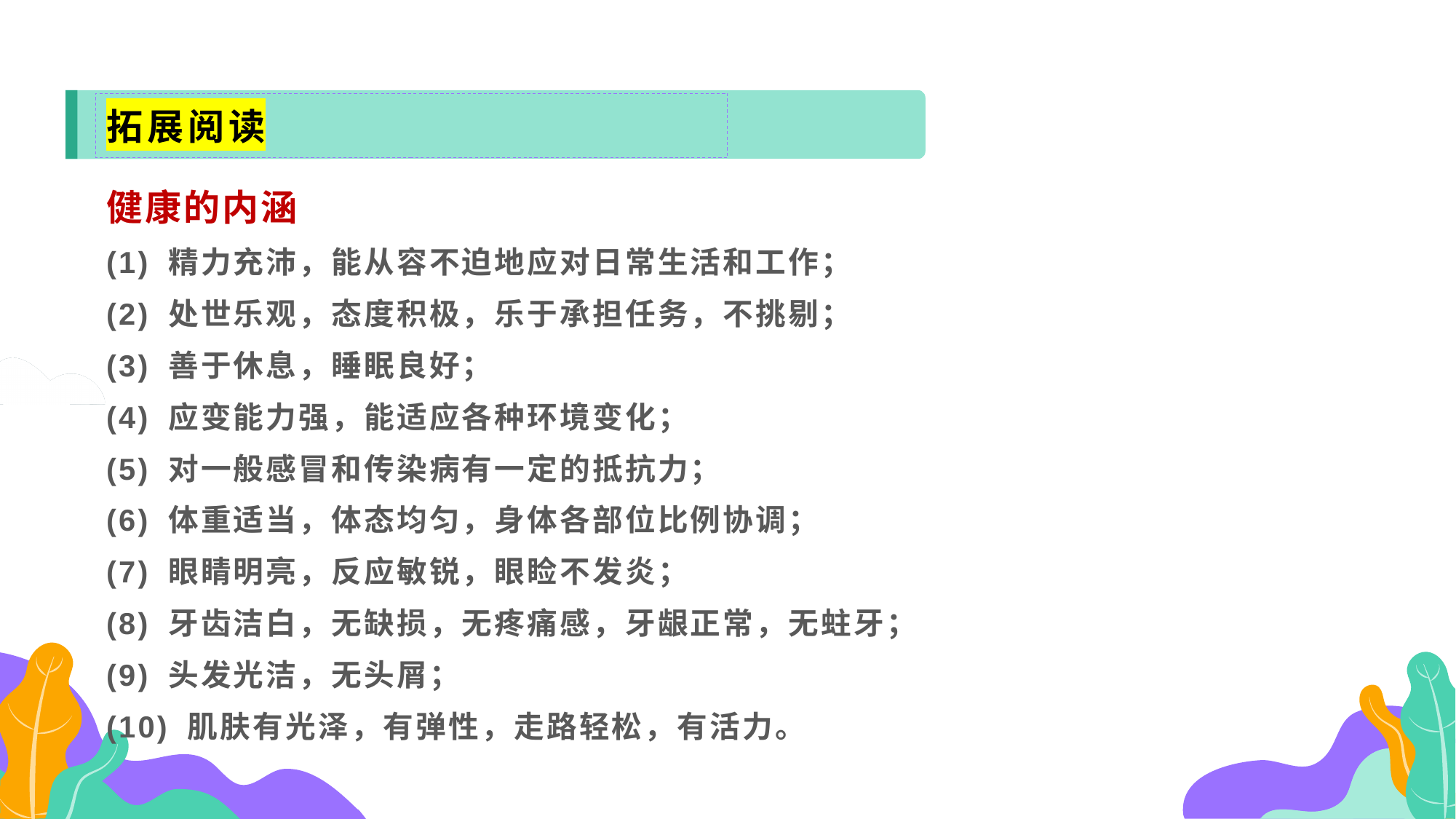

拓展阅读
健康的内涵
(1) 精力充沛，能从容不迫地应对日常生活和工作；
(2) 处世乐观，态度积极，乐于承担任务，不挑剔；
(3) 善于休息，睡眠良好；
(4) 应变能力强，能适应各种环境变化；
(5) 对一般感冒和传染病有一定的抵抗力；
(6) 体重适当，体态均匀，身体各部位比例协调；
(7) 眼睛明亮，反应敏锐，眼睑不发炎；
(8) 牙齿洁白，无缺损，无疼痛感，牙龈正常，无蛀牙；
(9) 头发光洁，无头屑；
(10) 肌肤有光泽，有弹性，走路轻松，有活力。